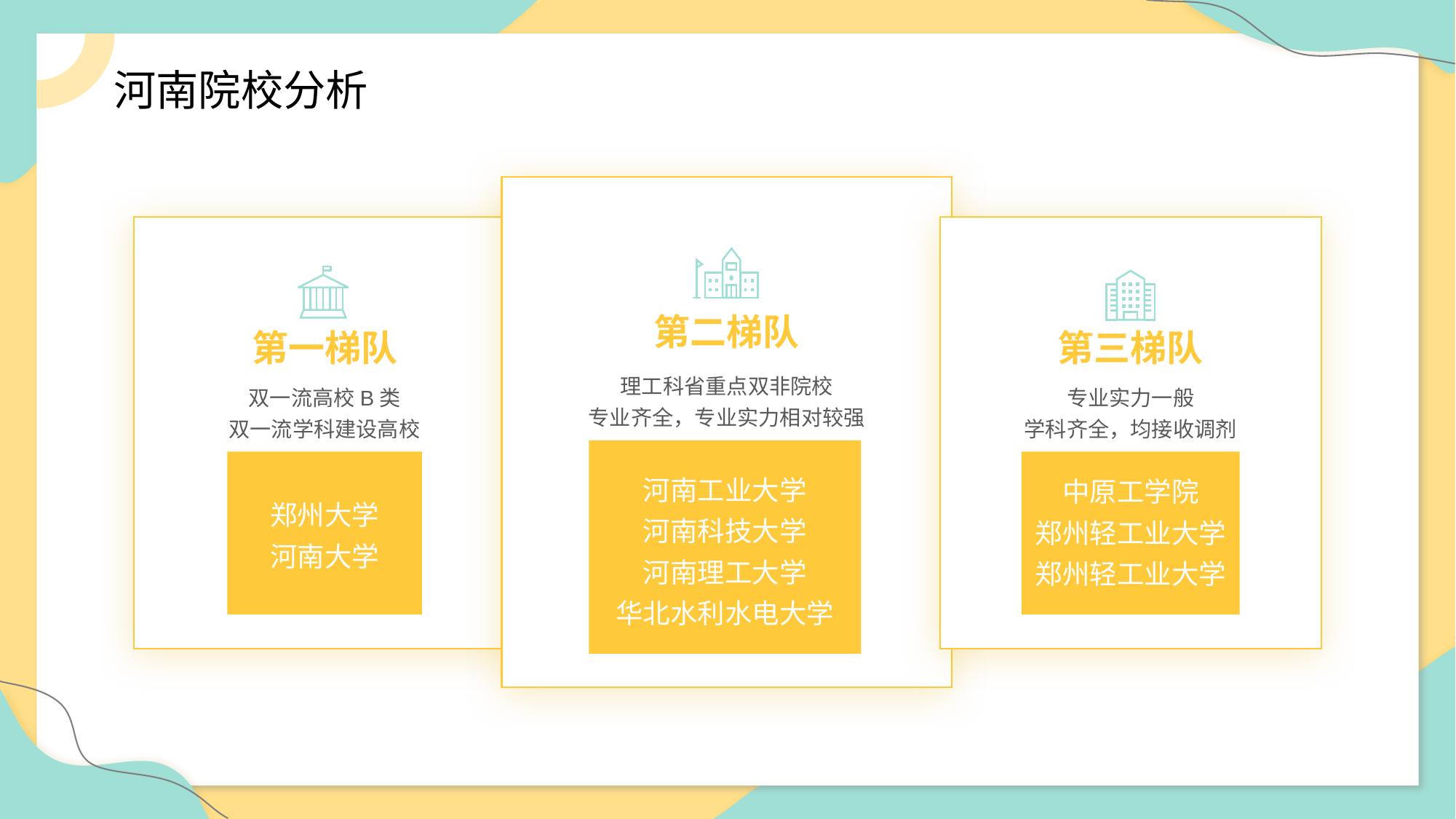

# 河南院校分析

第二梯队
理工科省重点双非院校
专业齐全，专业实力相对较强

河南工业大学
河南科技大学
河南理工大学
华北水利水电大学

第一梯队
双一流高校B类
双一流学科建设高校

郑州大学
河南大学

第三梯队
专业实力一般
学科齐全，均接收调剂

中原工学院
郑州轻工业大学
郑州轻工业大学